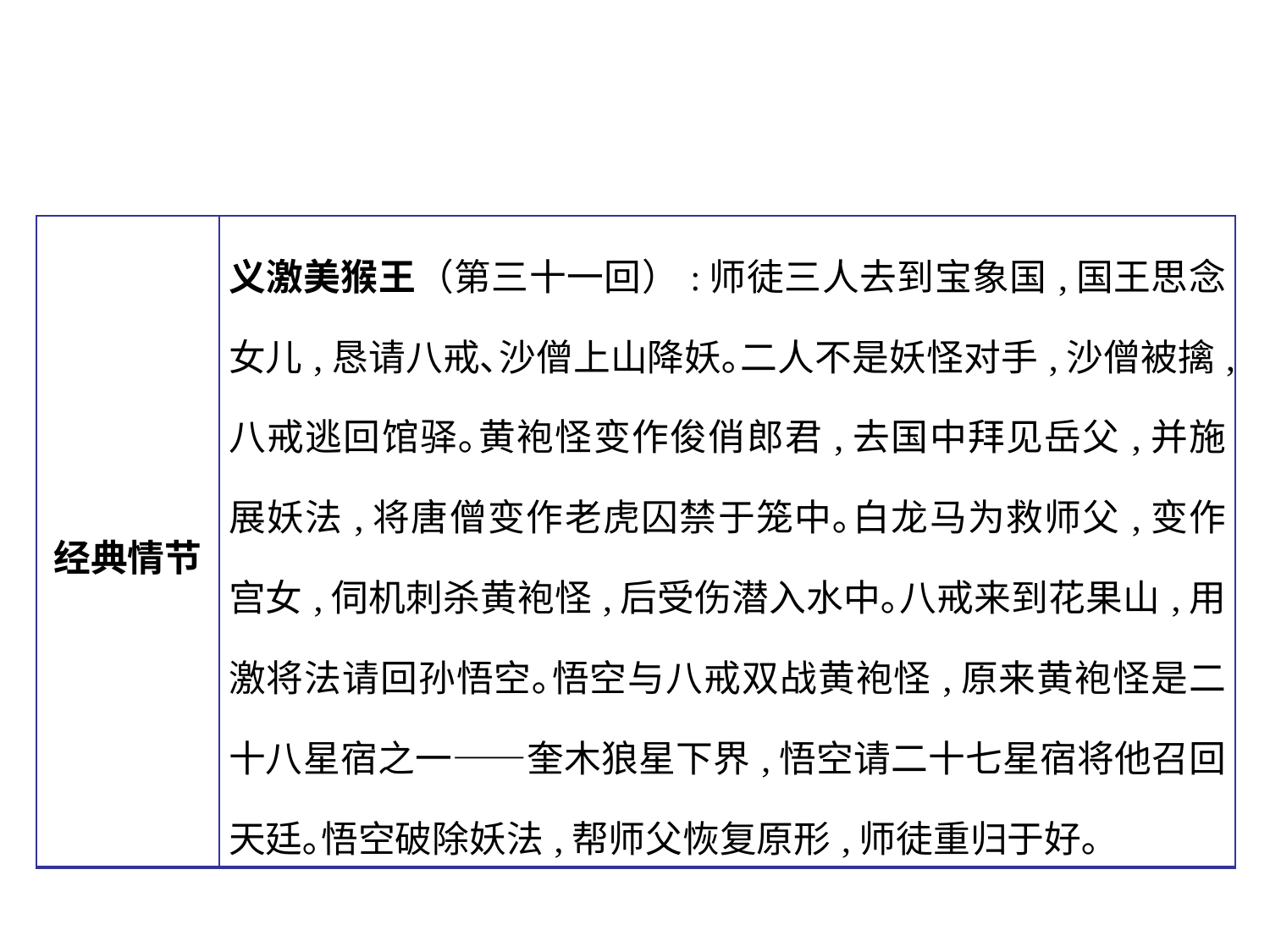

| 经典情节 | 义激美猴王（第三十一回）:师徒三人去到宝象国,国王思念女儿,恳请八戒､沙僧上山降妖｡二人不是妖怪对手,沙僧被擒,八戒逃回馆驿｡黄袍怪变作俊俏郎君,去国中拜见岳父,并施展妖法,将唐僧变作老虎囚禁于笼中｡白龙马为救师父,变作宫女,伺机刺杀黄袍怪,后受伤潜入水中｡八戒来到花果山,用激将法请回孙悟空｡悟空与八戒双战黄袍怪,原来黄袍怪是二十八星宿之一——奎木狼星下界,悟空请二十七星宿将他召回天廷｡悟空破除妖法,帮师父恢复原形,师徒重归于好｡ |
| --- | --- |